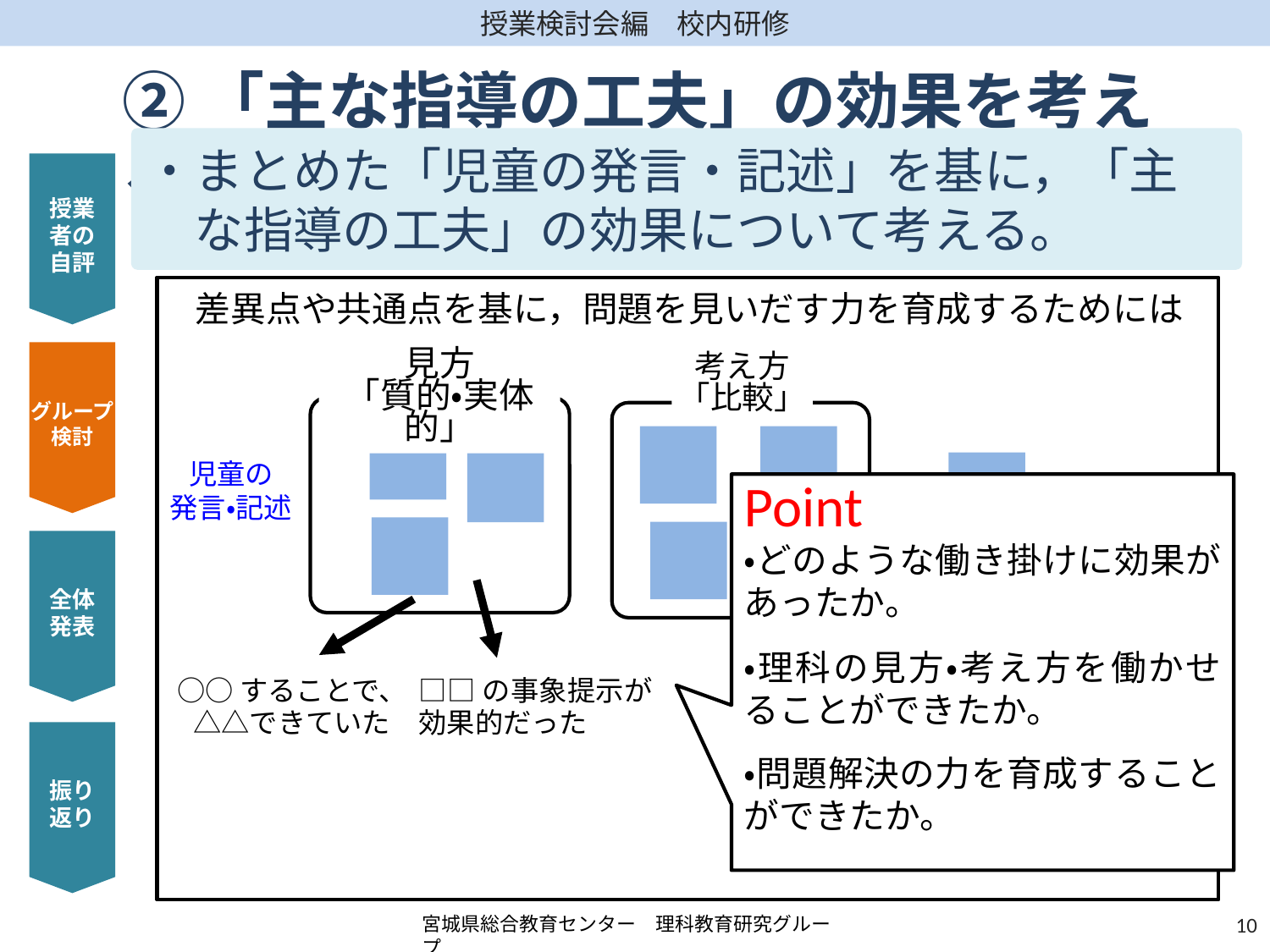

②「主な指導の工夫」の効果を考える
・まとめた「児童の発言・記述」を基に，「主
　な指導の工夫」の効果について考える。
授業者の自評
グループ検討
全体
発表
振り
返り

差異点や共通点を基に，問題を見いだす力を育成するためには
見方
「質的・実体的」

考え方
「比較」

児童の
発言・記述

Point
・どのような働き掛けに効果があったか。

・理科の見方・考え方を働かせることができたか。

・問題解決の力を育成することができたか。

○○することで、△△できていた
□□の事象提示が効果的だった
10